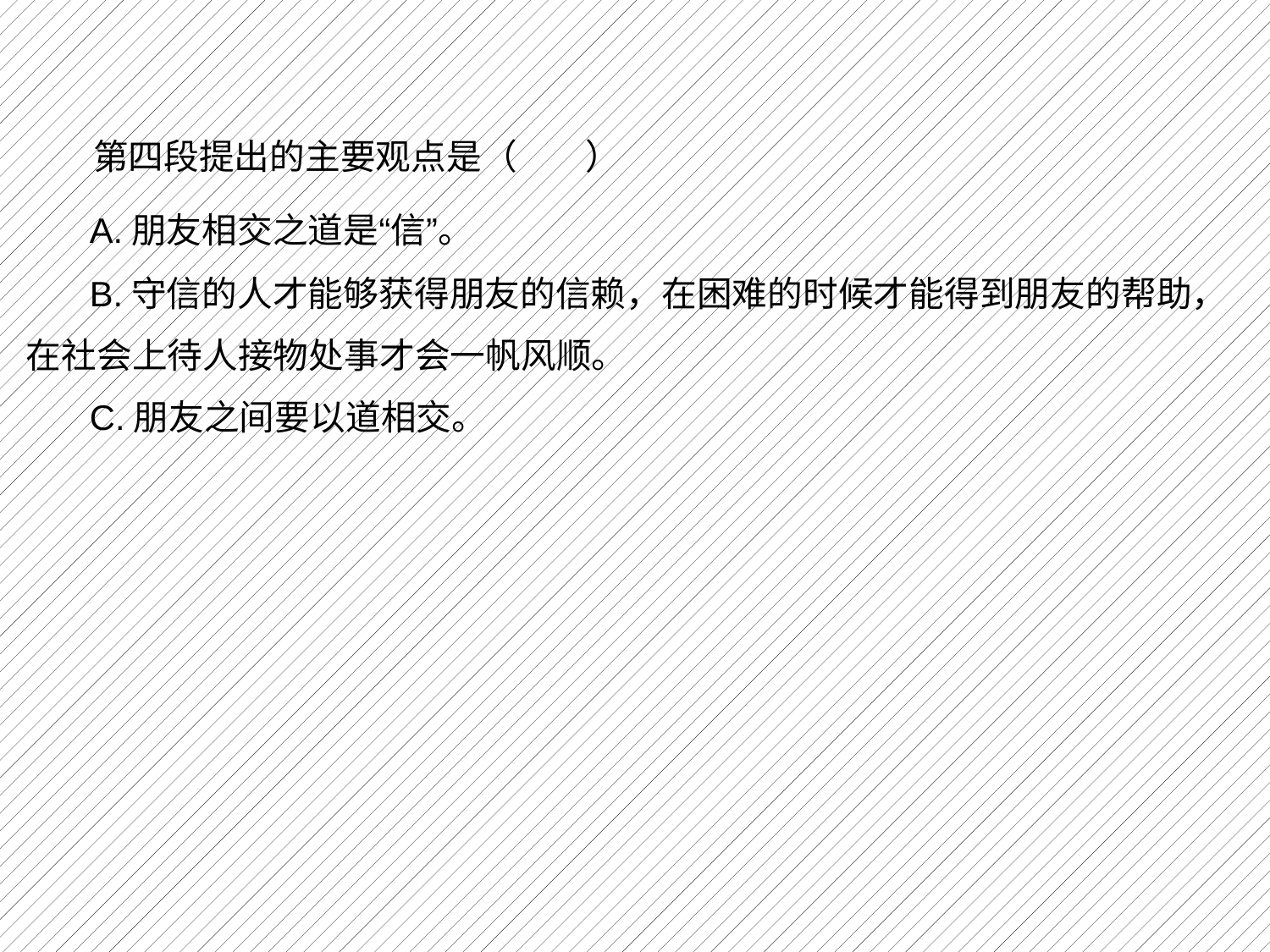

第四段提出的主要观点是（
）
	A.朋友相交之道是“信”。

	B.守信的人才能够获得朋友的信赖，在困难的时候才能得到朋友的帮助，

在社会上待人接物处事才会一帆风顺。

	C.朋友之间要以道相交。